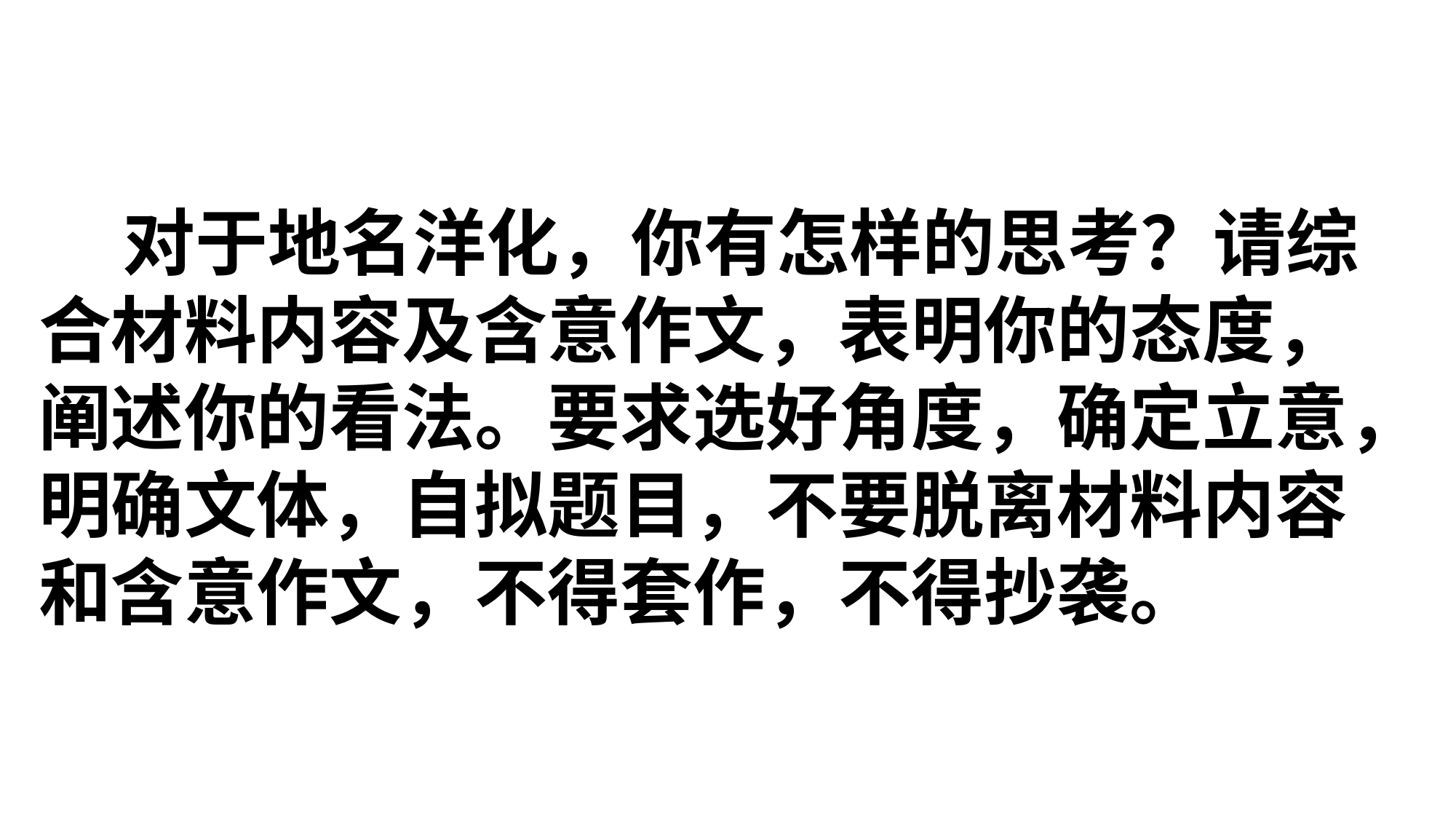

对于地名洋化，你有怎样的思考？请综合材料内容及含意作文，表明你的态度，阐述你的看法。要求选好角度，确定立意，明确文体，自拟题目，不要脱离材料内容和含意作文，不得套作，不得抄袭。